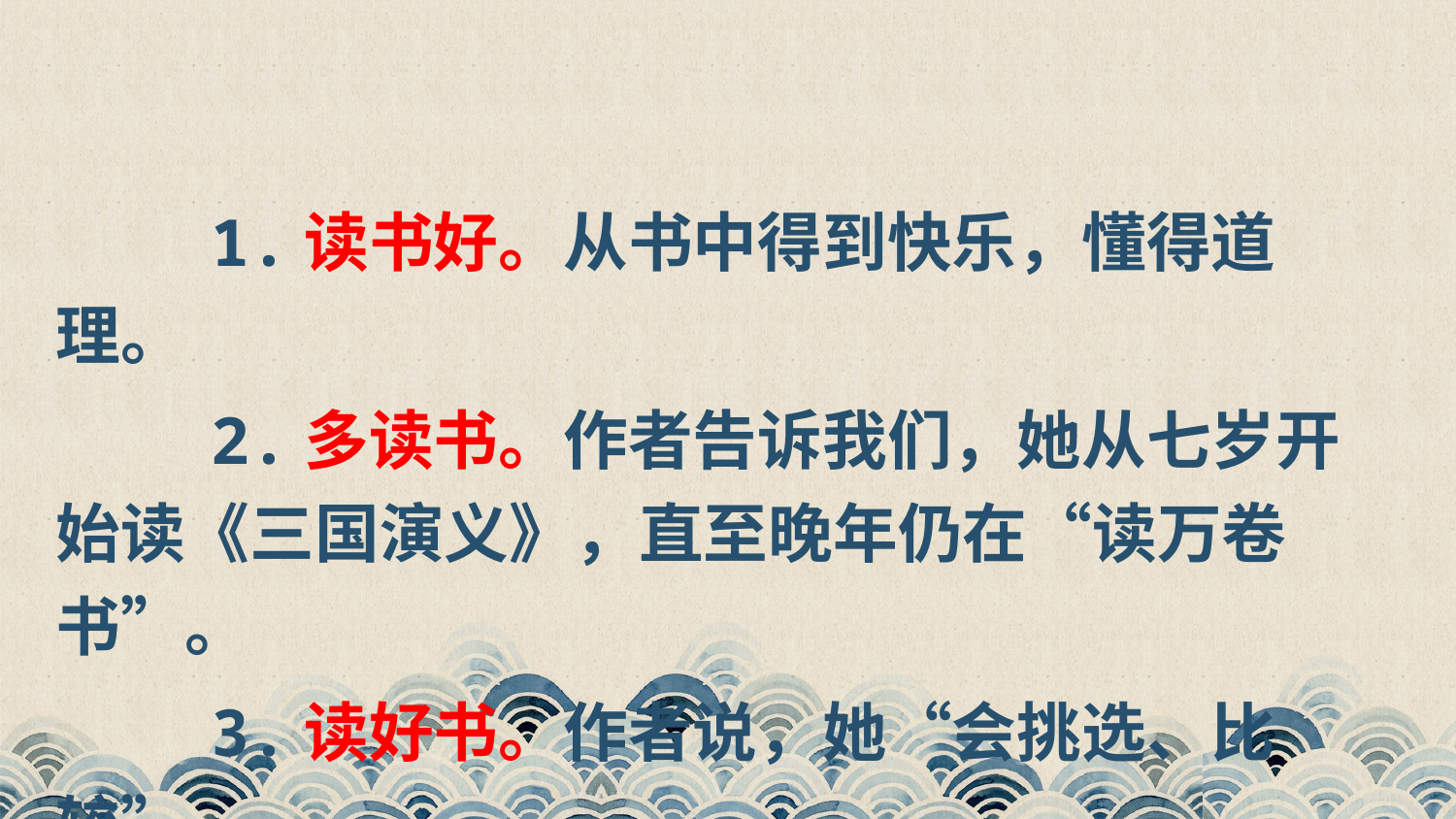

1.读书好。从书中得到快乐，懂得道理。
    2.多读书。作者告诉我们，她从七岁开始读《三国演义》，直至晚年仍在“读万卷书”。
    3.读好书。作者说，她“会挑选、比较”。